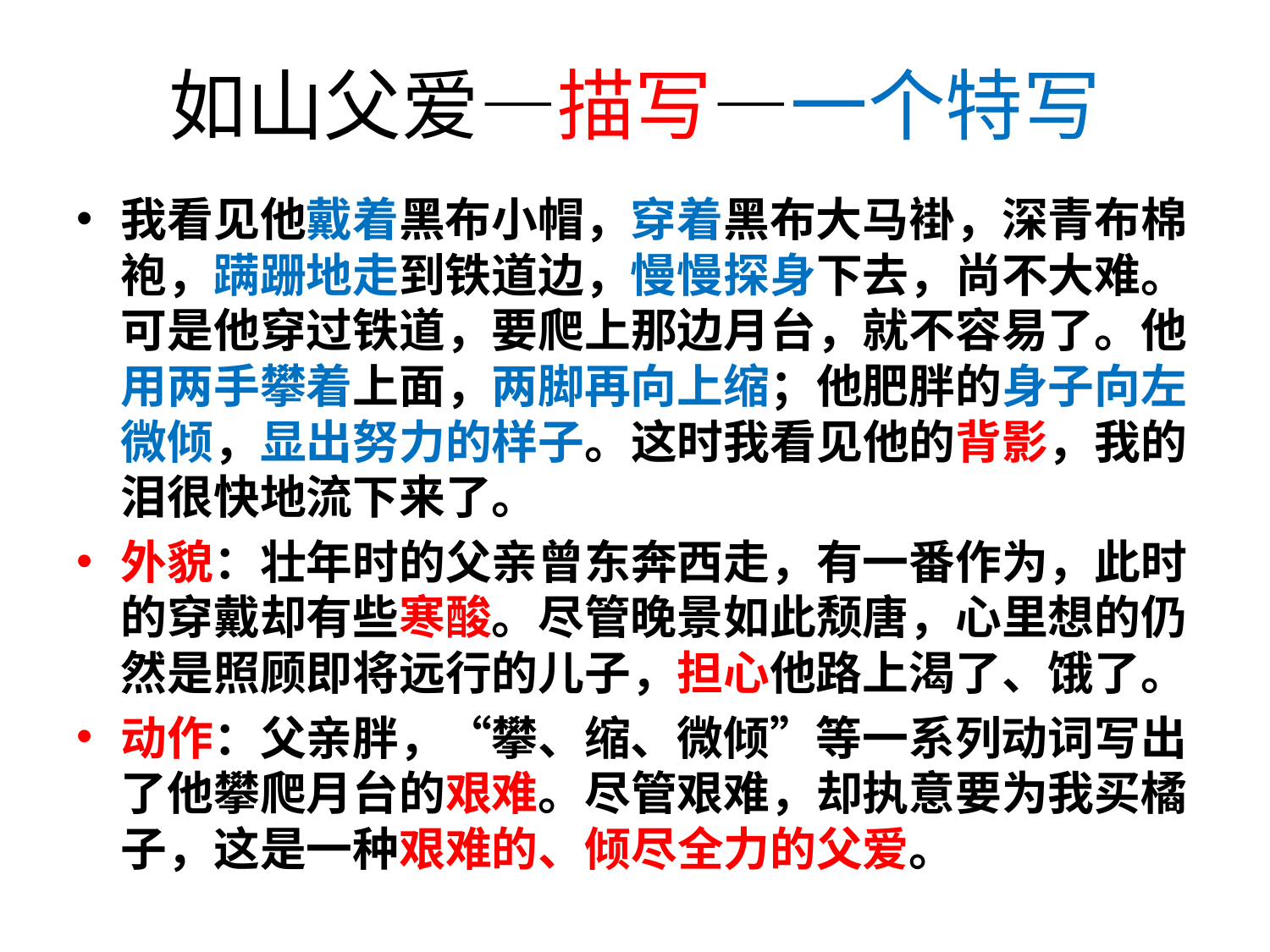

# 如山父爱—描写—一个特写
我看见他戴着黑布小帽，穿着黑布大马褂，深青布棉袍，蹒跚地走到铁道边，慢慢探身下去，尚不大难。可是他穿过铁道，要爬上那边月台，就不容易了。他用两手攀着上面，两脚再向上缩；他肥胖的身子向左微倾，显出努力的样子。这时我看见他的背影，我的泪很快地流下来了。
外貌：壮年时的父亲曾东奔西走，有一番作为，此时的穿戴却有些寒酸。尽管晚景如此颓唐，心里想的仍然是照顾即将远行的儿子，担心他路上渴了、饿了。
动作：父亲胖，“攀、缩、微倾”等一系列动词写出了他攀爬月台的艰难。尽管艰难，却执意要为我买橘子，这是一种艰难的、倾尽全力的父爱。